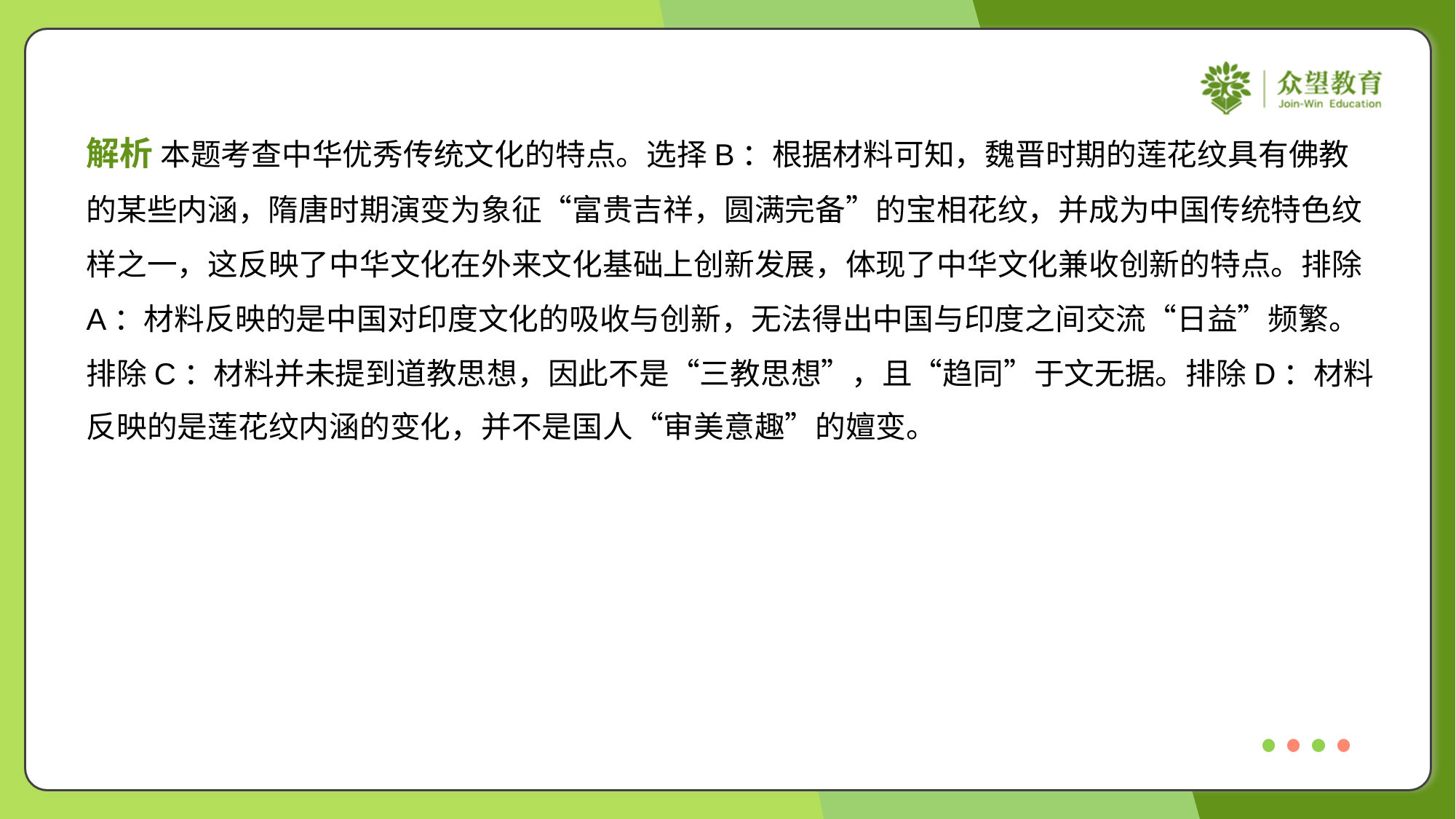

解析 本题考查中华优秀传统文化的特点。选择B：根据材料可知，魏晋时期的莲花纹具有佛教
的某些内涵，隋唐时期演变为象征“富贵吉祥，圆满完备”的宝相花纹，并成为中国传统特色纹
样之一，这反映了中华文化在外来文化基础上创新发展，体现了中华文化兼收创新的特点。排除
A：材料反映的是中国对印度文化的吸收与创新，无法得出中国与印度之间交流“日益”频繁。
排除C：材料并未提到道教思想，因此不是“三教思想”，且“趋同”于文无据。排除D：材料
反映的是莲花纹内涵的变化，并不是国人“审美意趣”的嬗变。